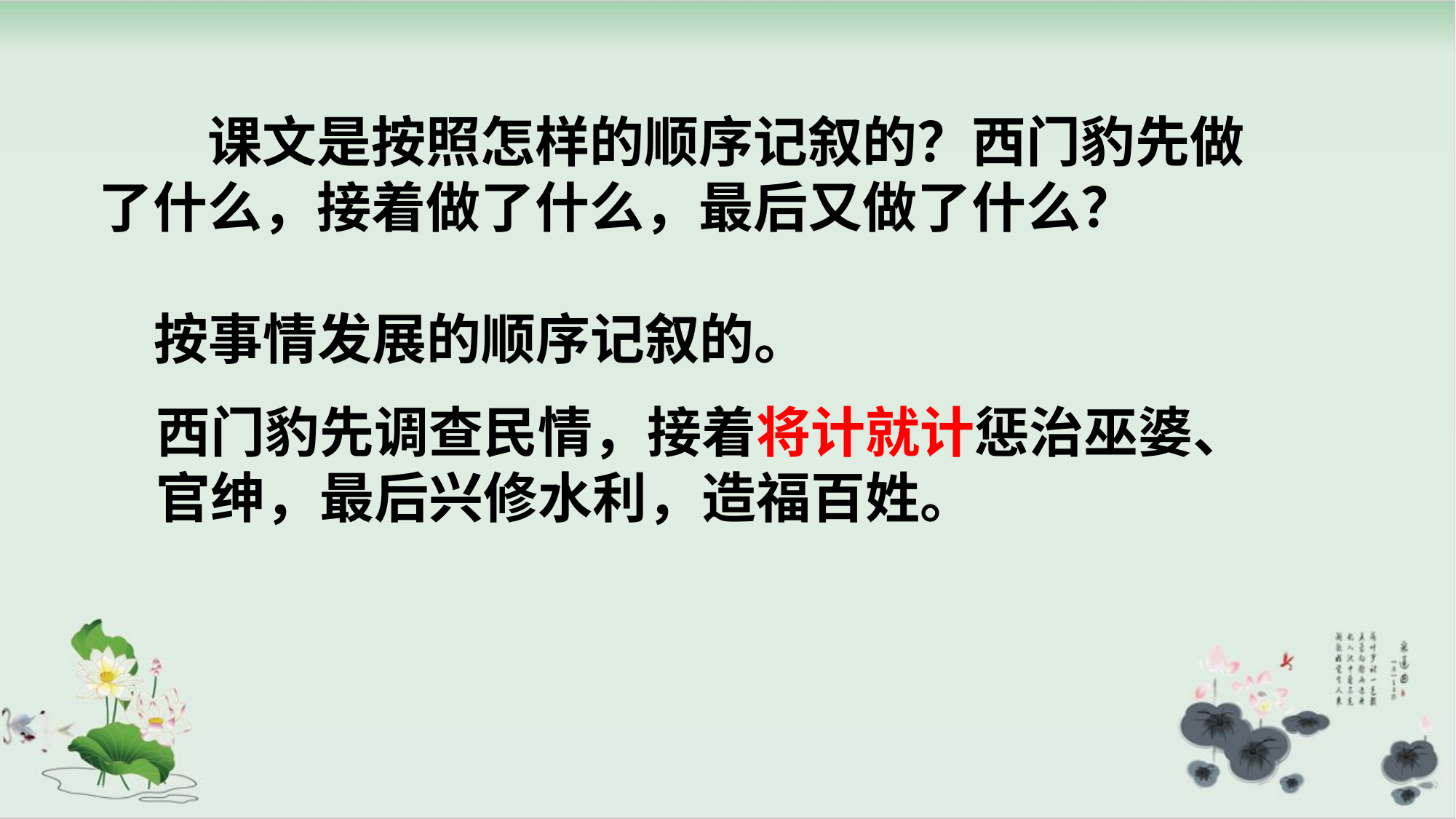

课文是按照怎样的顺序记叙的？西门豹先做了什么，接着做了什么，最后又做了什么？

　　按事情发展的顺序记叙的。

西门豹先调查民情，接着将计就计惩治巫婆、官绅，最后兴修水利，造福百姓。